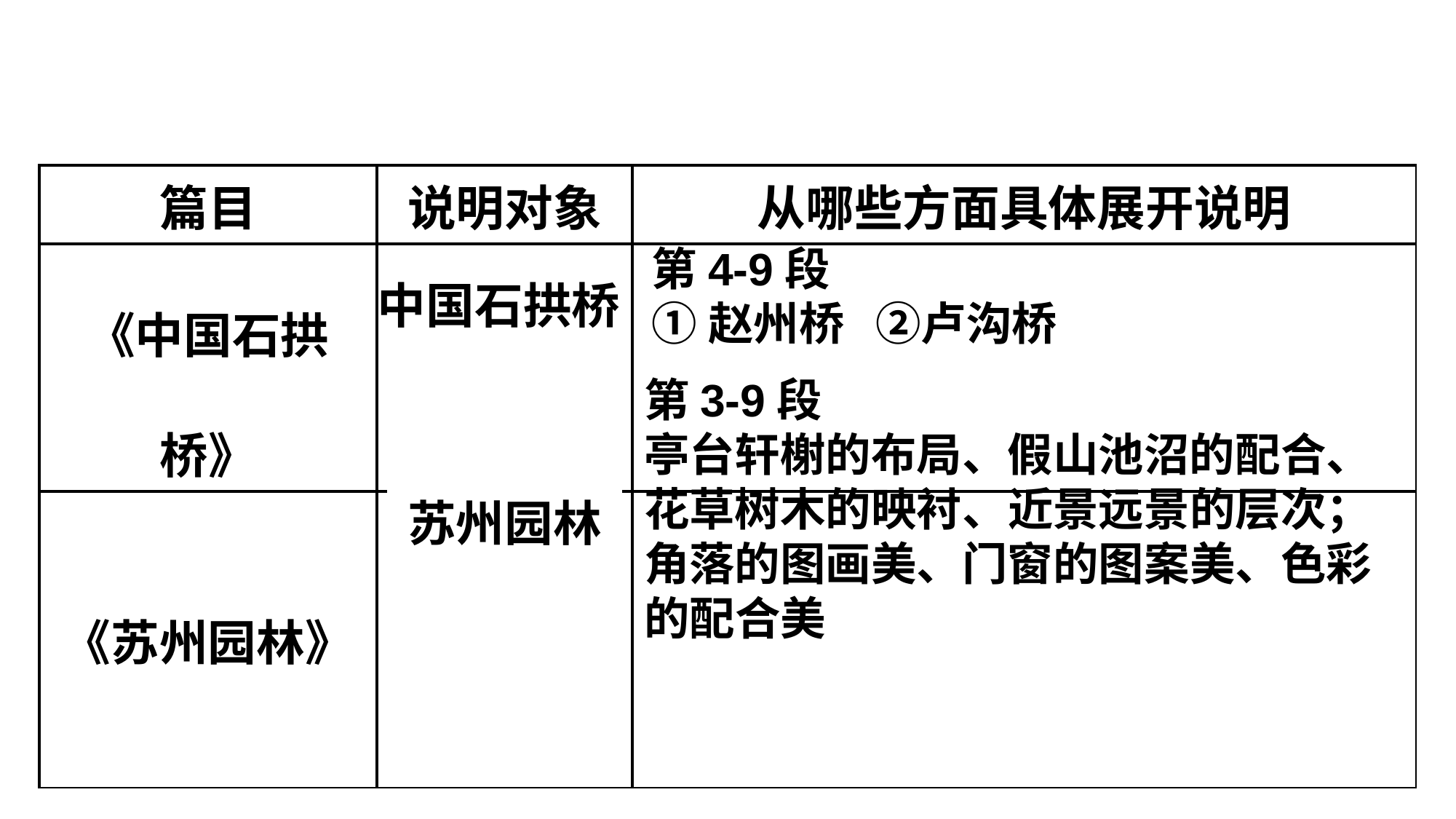

| 篇目 | 说明对象 | 从哪些方面具体展开说明 |
| --- | --- | --- |
| 《中国石拱桥》 |  |  |
| 《苏州园林》 |  |  |
第4-9段
①赵州桥   ②卢沟桥
中国石拱桥
第3-9段
亭台轩榭的布局、假山池沼的配合、花草树木的映衬、近景远景的层次；角落的图画美、门窗的图案美、色彩的配合美
苏州园林